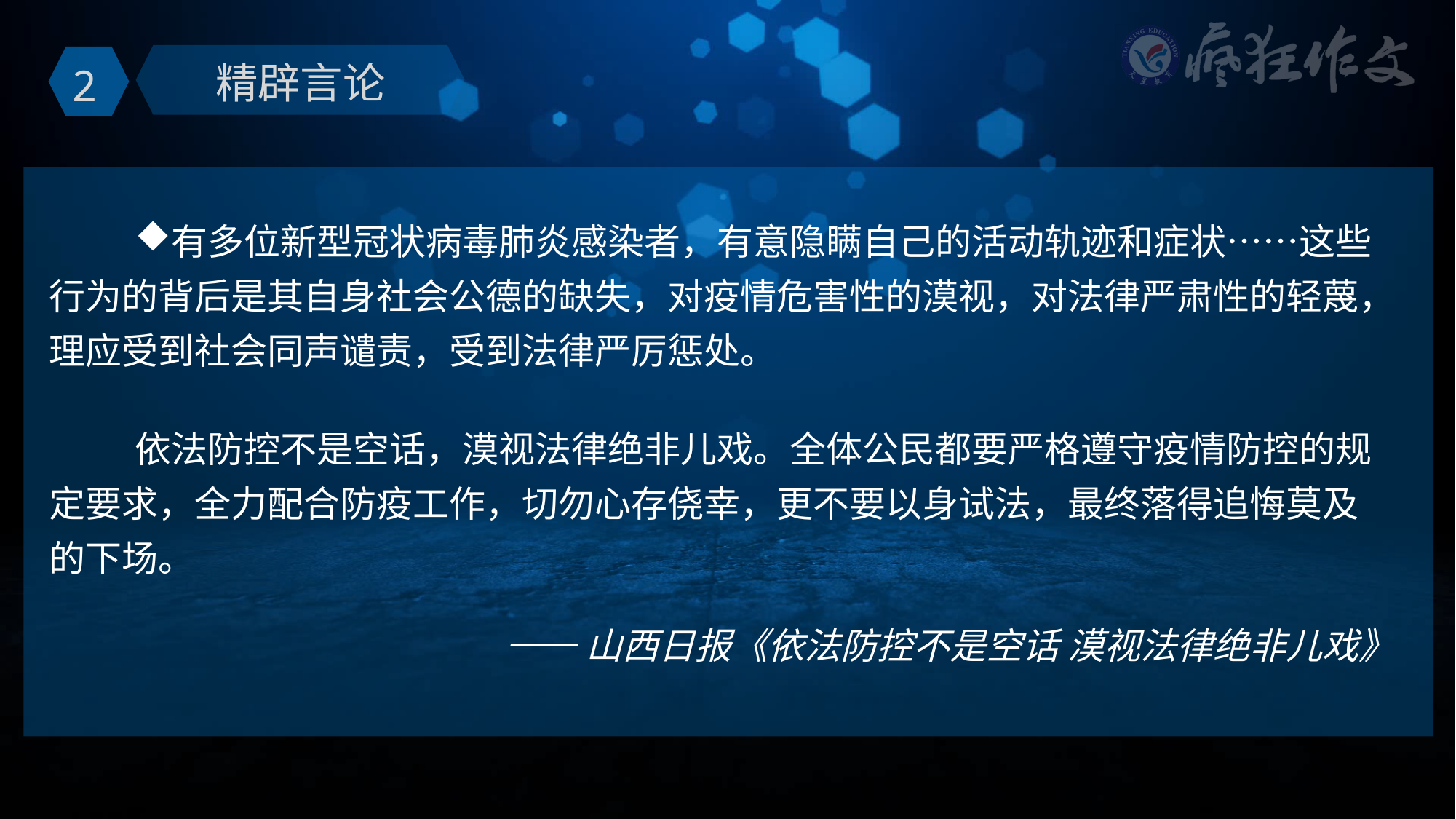

2
精辟言论

有多位新型冠状病毒肺炎感染者，有意隐瞒自己的活动轨迹和症状……这些行为的背后是其自身社会公德的缺失，对疫情危害性的漠视，对法律严肃性的轻蔑，理应受到社会同声谴责，受到法律严厉惩处。

依法防控不是空话，漠视法律绝非儿戏。全体公民都要严格遵守疫情防控的规定要求，全力配合防疫工作，切勿心存侥幸，更不要以身试法，最终落得追悔莫及的下场。

——山西日报《依法防控不是空话 漠视法律绝非儿戏》